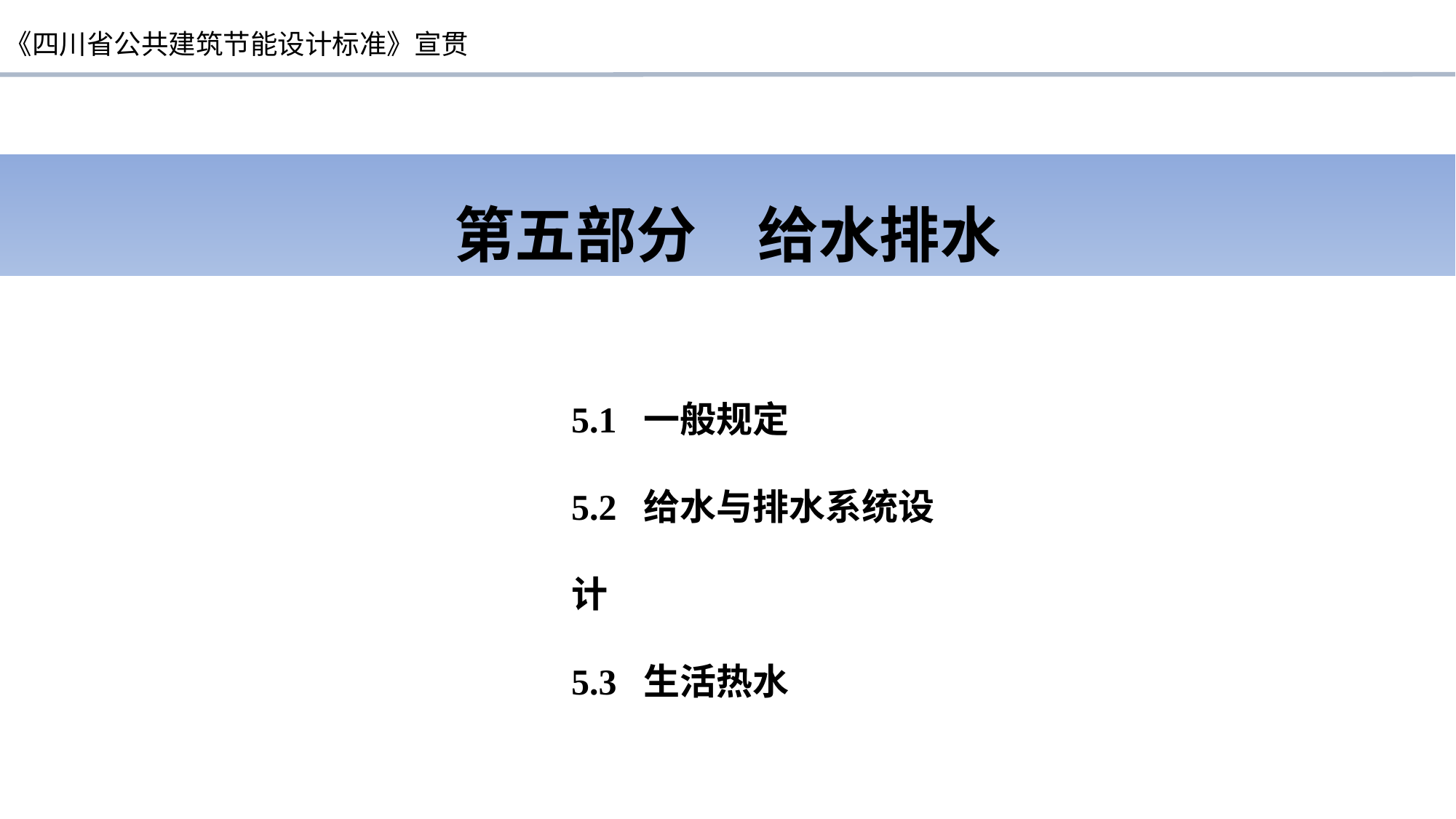

第五部分　给水排水
5.1  一般规定
5.2  给水与排水系统设计
5.3  生活热水